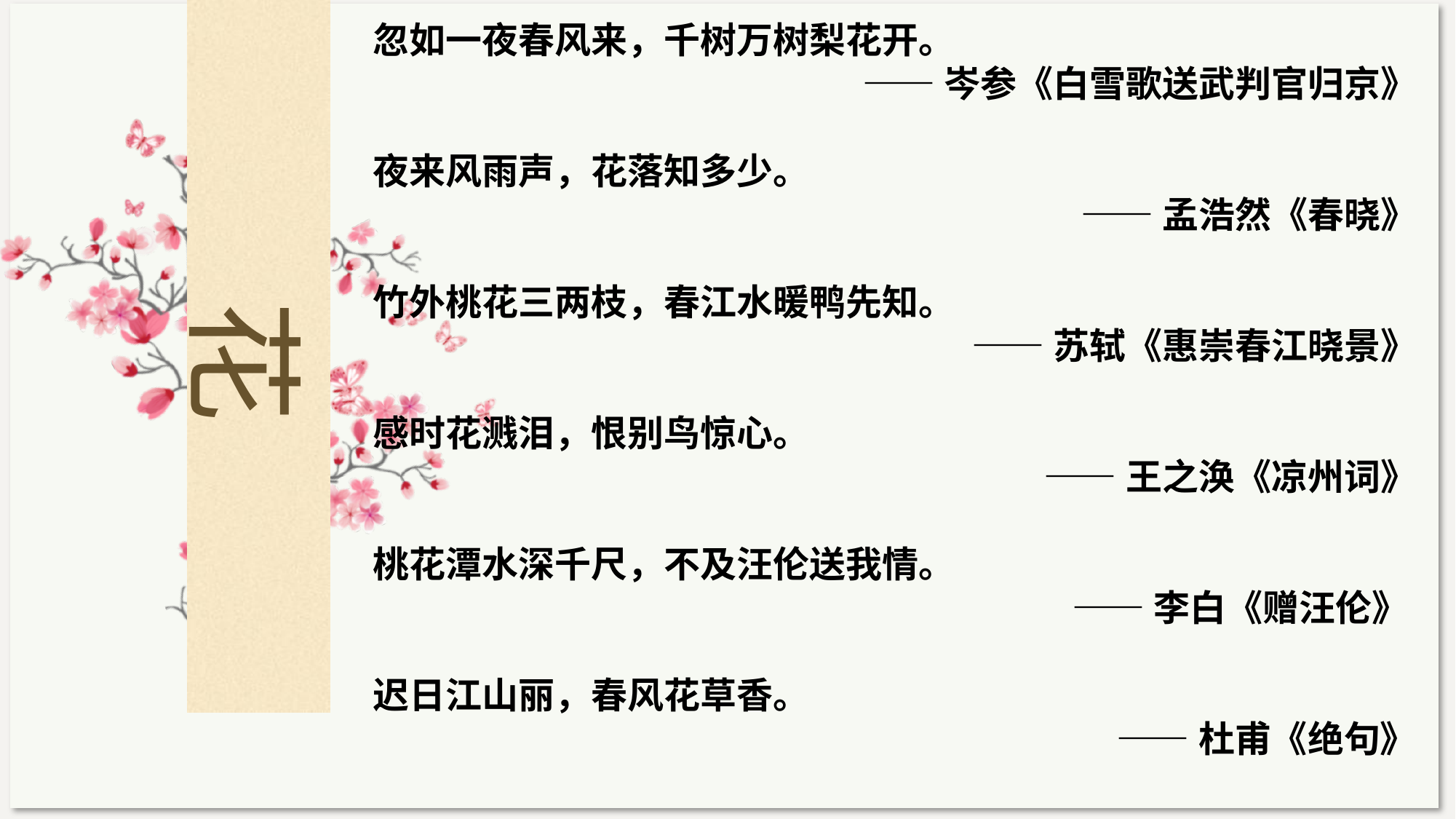

忽如一夜春风来，千树万树梨花开。
——岑参《白雪歌送武判官归京》

夜来风雨声，花落知多少。
——孟浩然《春晓》

竹外桃花三两枝，春江水暖鸭先知。
 ——苏轼《惠崇春江晓景》

感时花溅泪，恨别鸟惊心。
——王之涣《凉州词》

桃花潭水深千尺，不及汪伦送我情。
 ——李白《赠汪伦》

迟日江山丽，春风花草香。
 ——杜甫《绝句》

花